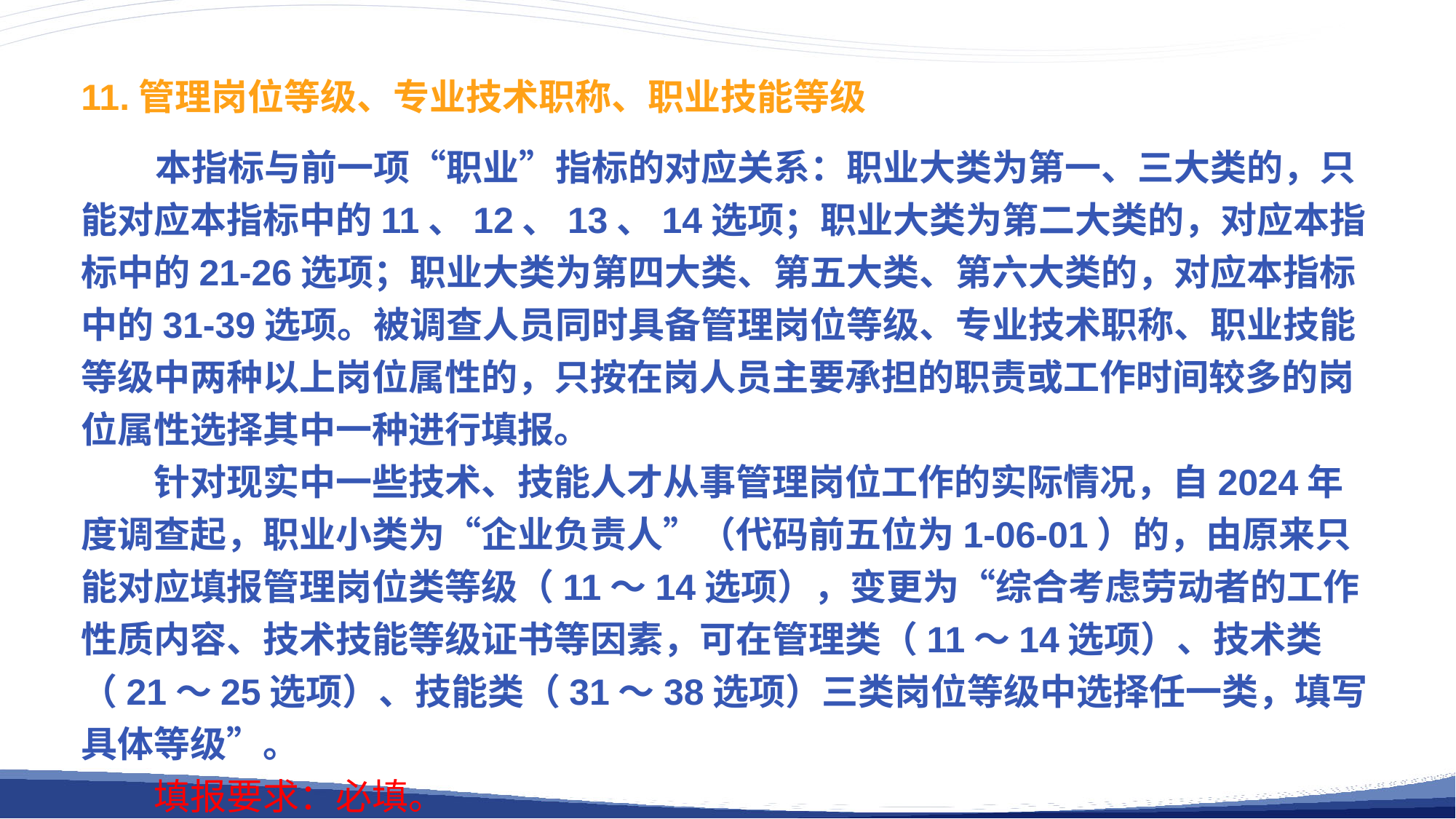

11.管理岗位等级、专业技术职称、职业技能等级
        本指标与前一项“职业”指标的对应关系：职业大类为第一、三大类的，只能对应本指标中的11、12、13、14选项；职业大类为第二大类的，对应本指标中的21-26选项；职业大类为第四大类、第五大类、第六大类的，对应本指标中的31-39选项。被调查人员同时具备管理岗位等级、专业技术职称、职业技能等级中两种以上岗位属性的，只按在岗人员主要承担的职责或工作时间较多的岗位属性选择其中一种进行填报。
针对现实中一些技术、技能人才从事管理岗位工作的实际情况，自2024年度调查起，职业小类为“企业负责人”（代码前五位为1-06-01）的，由原来只能对应填报管理岗位类等级（11～14选项），变更为“综合考虑劳动者的工作性质内容、技术技能等级证书等因素，可在管理类（11～14选项）、技术类（21～25选项）、技能类（31～38选项）三类岗位等级中选择任一类，填写具体等级”。
填报要求：必填。